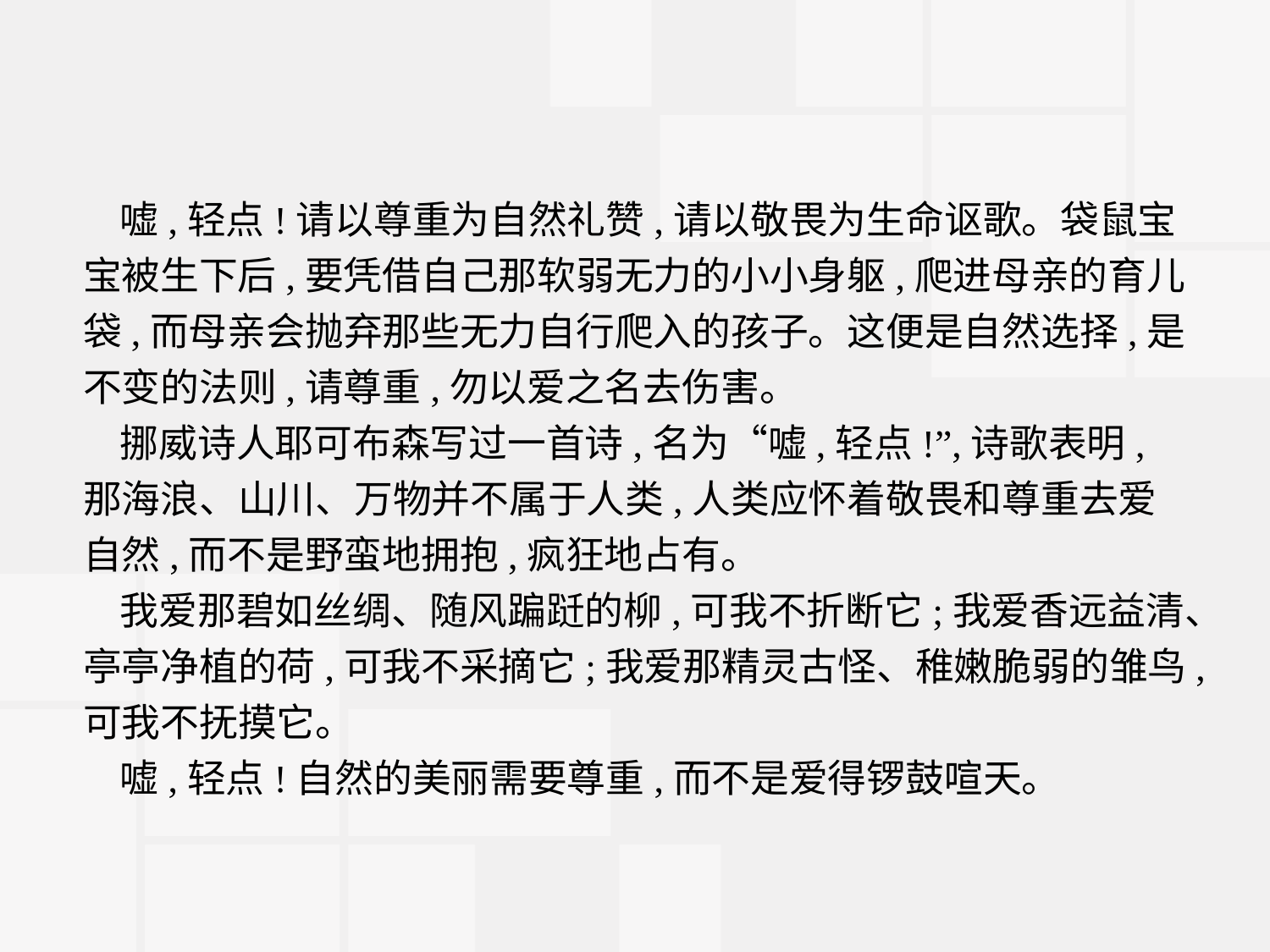

嘘,轻点!请以尊重为自然礼赞,请以敬畏为生命讴歌。袋鼠宝宝被生下后,要凭借自己那软弱无力的小小身躯,爬进母亲的育儿袋,而母亲会抛弃那些无力自行爬入的孩子。这便是自然选择,是不变的法则,请尊重,勿以爱之名去伤害。
挪威诗人耶可布森写过一首诗,名为“嘘,轻点!”,诗歌表明,那海浪、山川、万物并不属于人类,人类应怀着敬畏和尊重去爱自然,而不是野蛮地拥抱,疯狂地占有。
我爱那碧如丝绸、随风蹁跹的柳,可我不折断它;我爱香远益清、亭亭净植的荷,可我不采摘它;我爱那精灵古怪、稚嫩脆弱的雏鸟,可我不抚摸它。
嘘,轻点!自然的美丽需要尊重,而不是爱得锣鼓喧天。